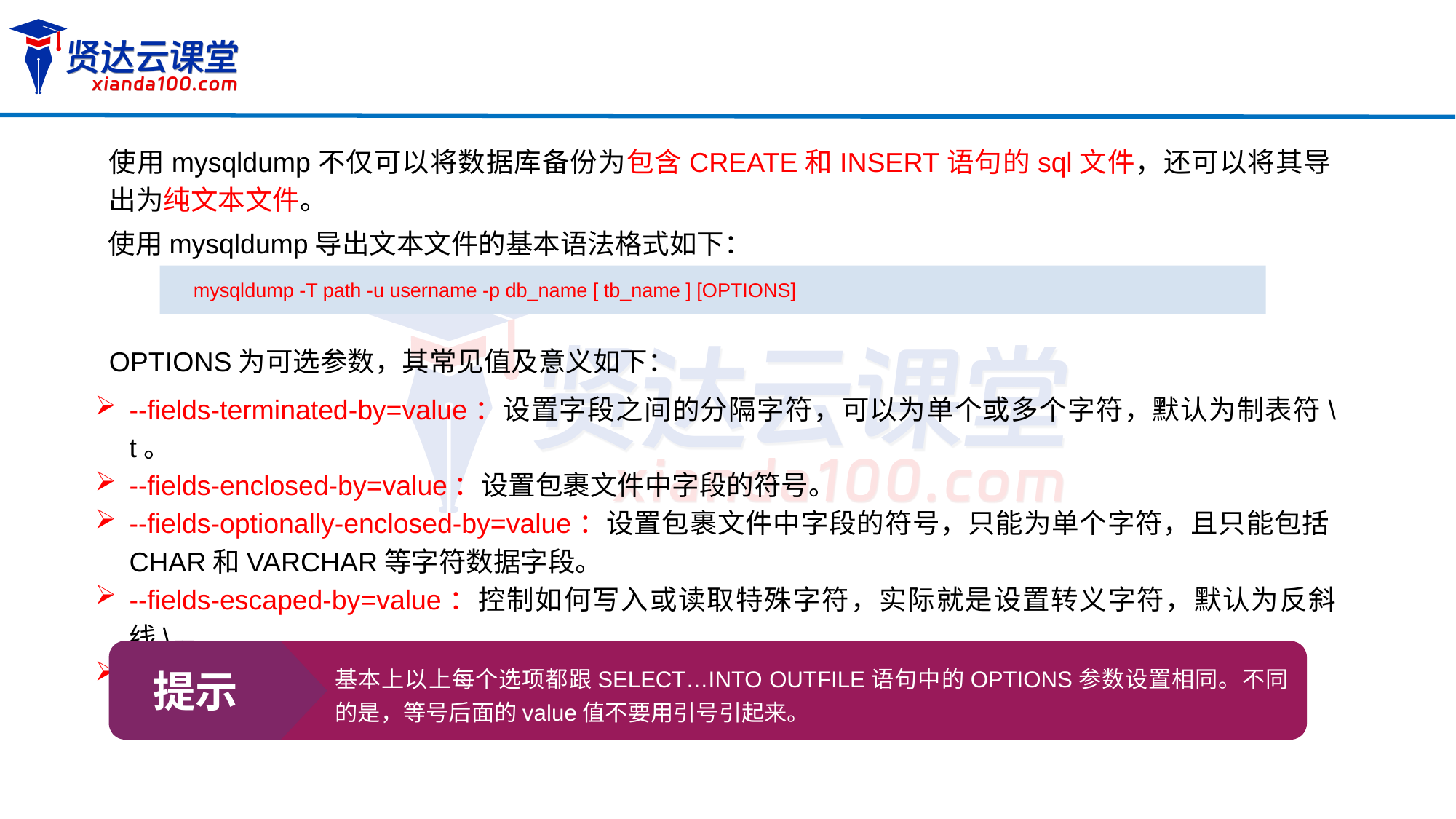

使用mysqldump不仅可以将数据库备份为包含CREATE和INSERT语句的sql文件，还可以将其导出为纯文本文件。
使用mysqldump导出文本文件的基本语法格式如下：

mysqldump -T path -u username -p db_name [ tb_name ] [OPTIONS]
OPTIONS为可选参数，其常见值及意义如下：
--fields-terminated-by=value：设置字段之间的分隔字符，可以为单个或多个字符，默认为制表符\t。
--fields-enclosed-by=value：设置包裹文件中字段的符号。
--fields-optionally-enclosed-by=value：设置包裹文件中字段的符号，只能为单个字符，且只能包括CHAR和VARCHAR等字符数据字段。
--fields-escaped-by=value：控制如何写入或读取特殊字符，实际就是设置转义字符，默认为反斜线\。
--lines-terminated-by=value：设置每行数据的结尾字符，可以为单个或多个字符，默认值为\n。
提示

基本上以上每个选项都跟SELECT…INTO OUTFILE语句中的OPTIONS参数设置相同。不同的是，等号后面的value值不要用引号引起来。